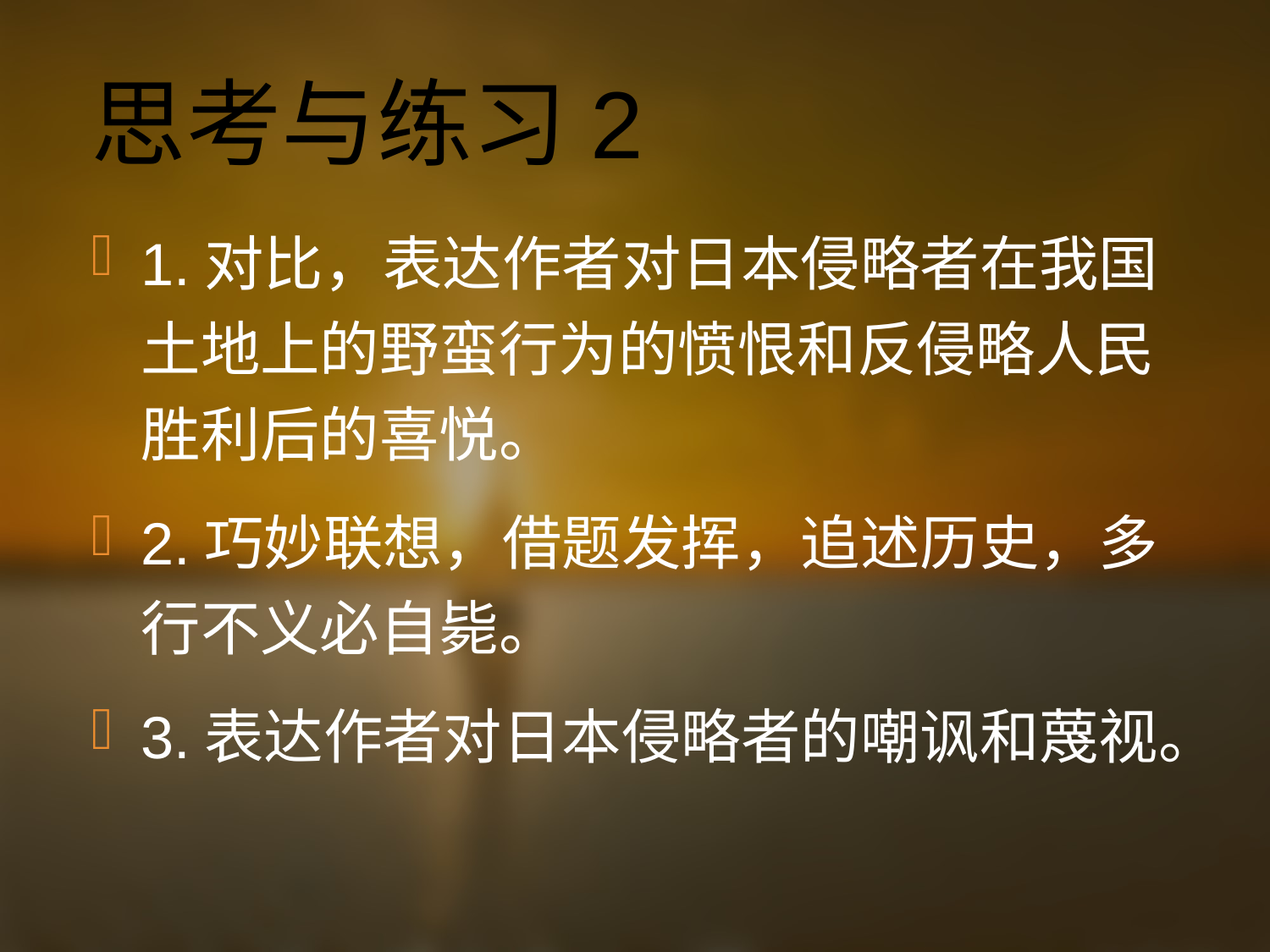

# 思考与练习2
1.对比，表达作者对日本侵略者在我国土地上的野蛮行为的愤恨和反侵略人民胜利后的喜悦。
2.巧妙联想，借题发挥，追述历史，多行不义必自毙。
3.表达作者对日本侵略者的嘲讽和蔑视。